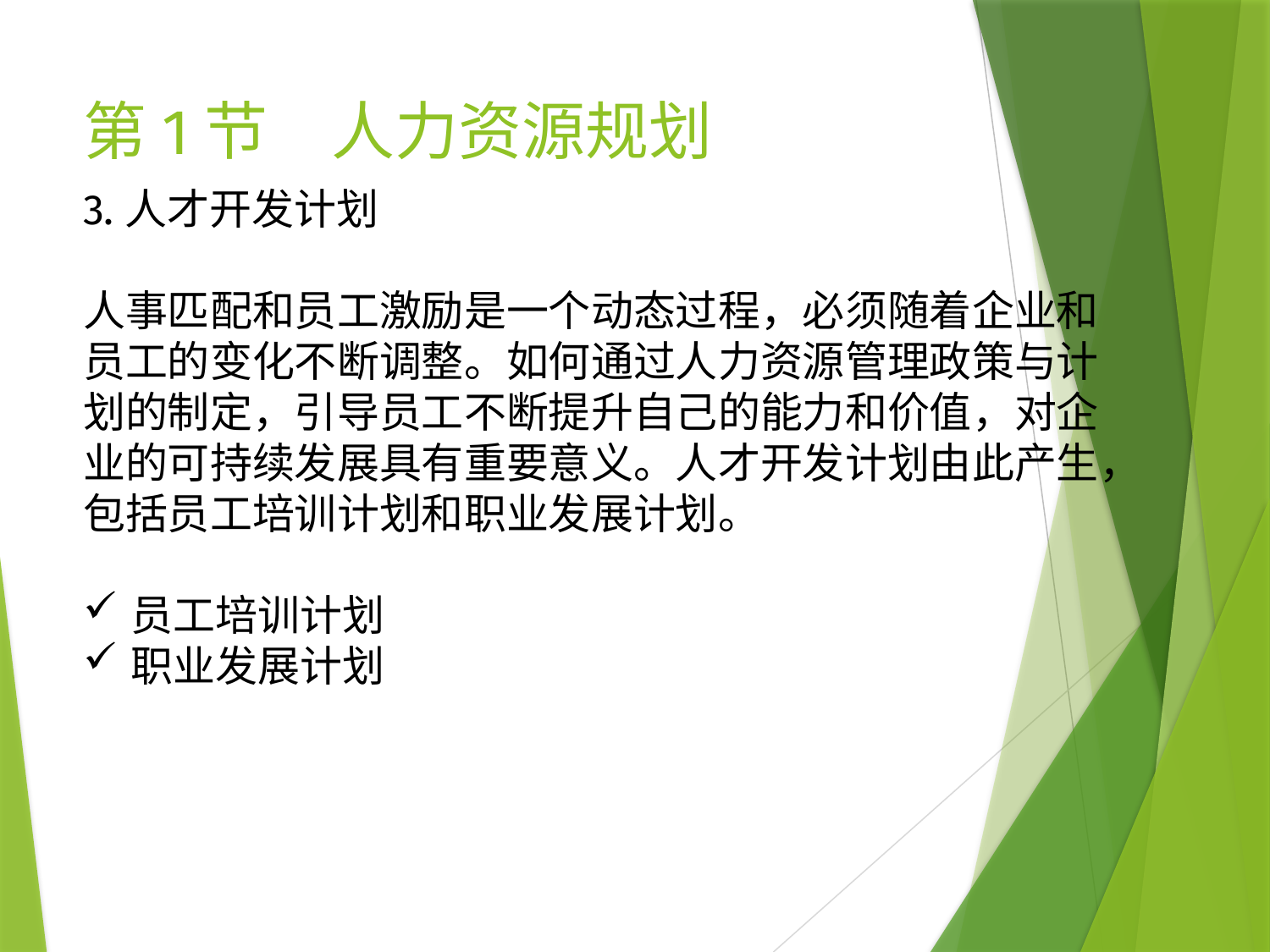

# 第1节　人力资源规划
3.人才开发计划

人事匹配和员工激励是一个动态过程，必须随着企业和员工的变化不断调整。如何通过人力资源管理政策与计划的制定，引导员工不断提升自己的能力和价值，对企业的可持续发展具有重要意义。人才开发计划由此产生，包括员工培训计划和职业发展计划。

员工培训计划
职业发展计划